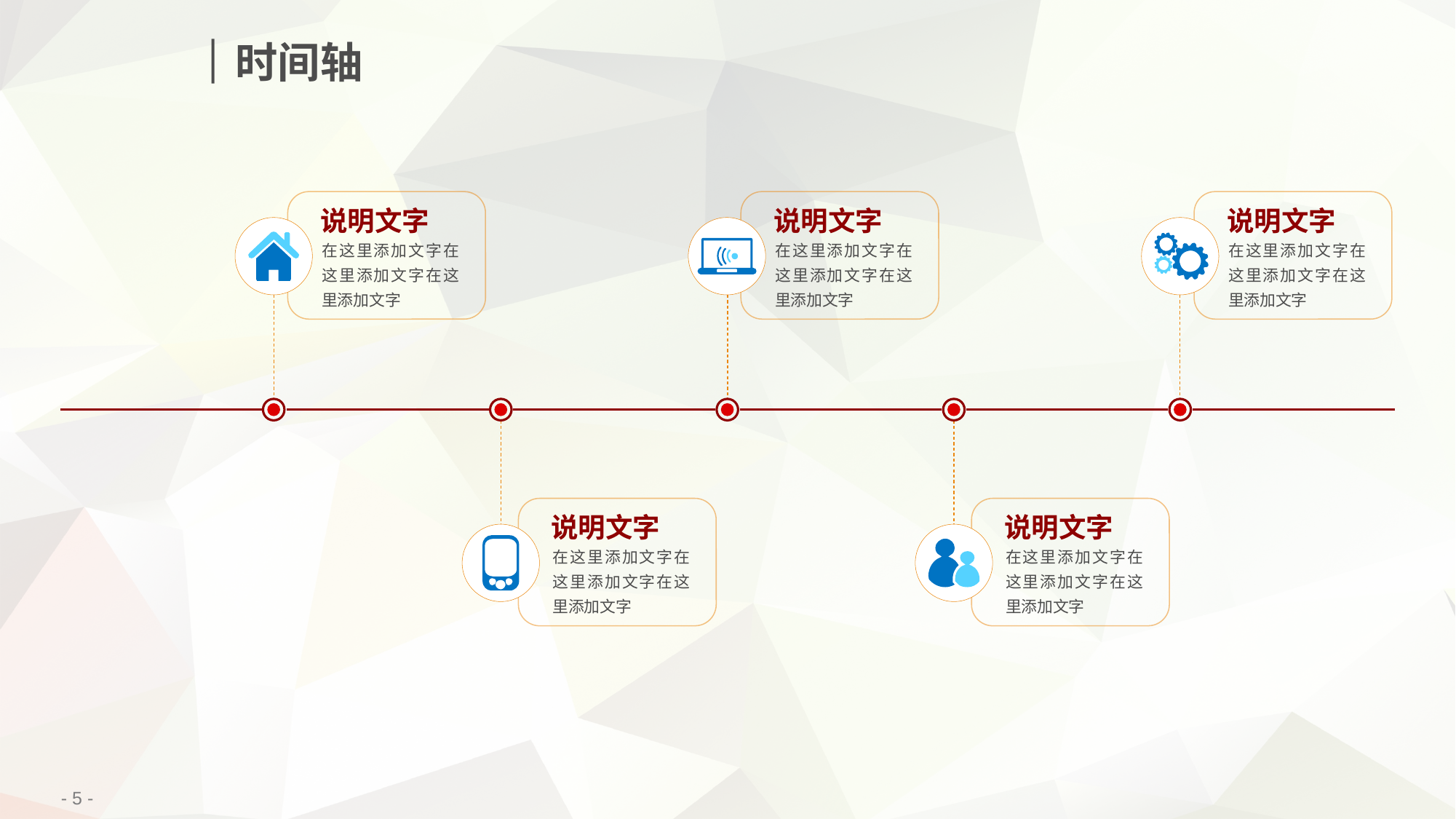

时间轴

说明文字

在这里添加文字在这里添加文字在这里添加文字
说明文字

在这里添加文字在这里添加文字在这里添加文字
说明文字

在这里添加文字在这里添加文字在这里添加文字

说明文字

在这里添加文字在这里添加文字在这里添加文字
说明文字

在这里添加文字在这里添加文字在这里添加文字